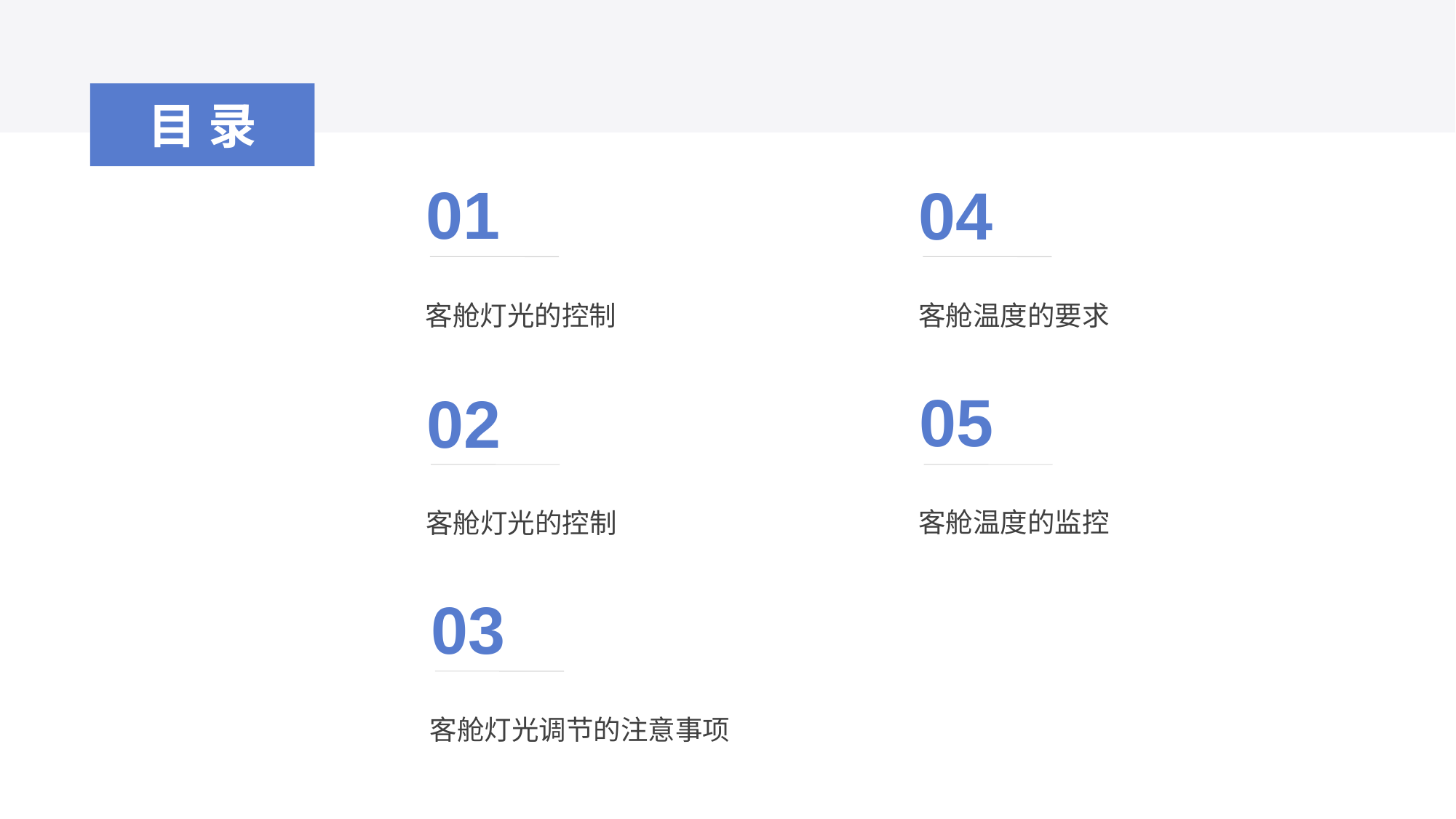

目录
01
04
客舱灯光的控制
客舱温度的要求
05
02
客舱温度的监控
客舱灯光的控制
03
客舱灯光调节的注意事项